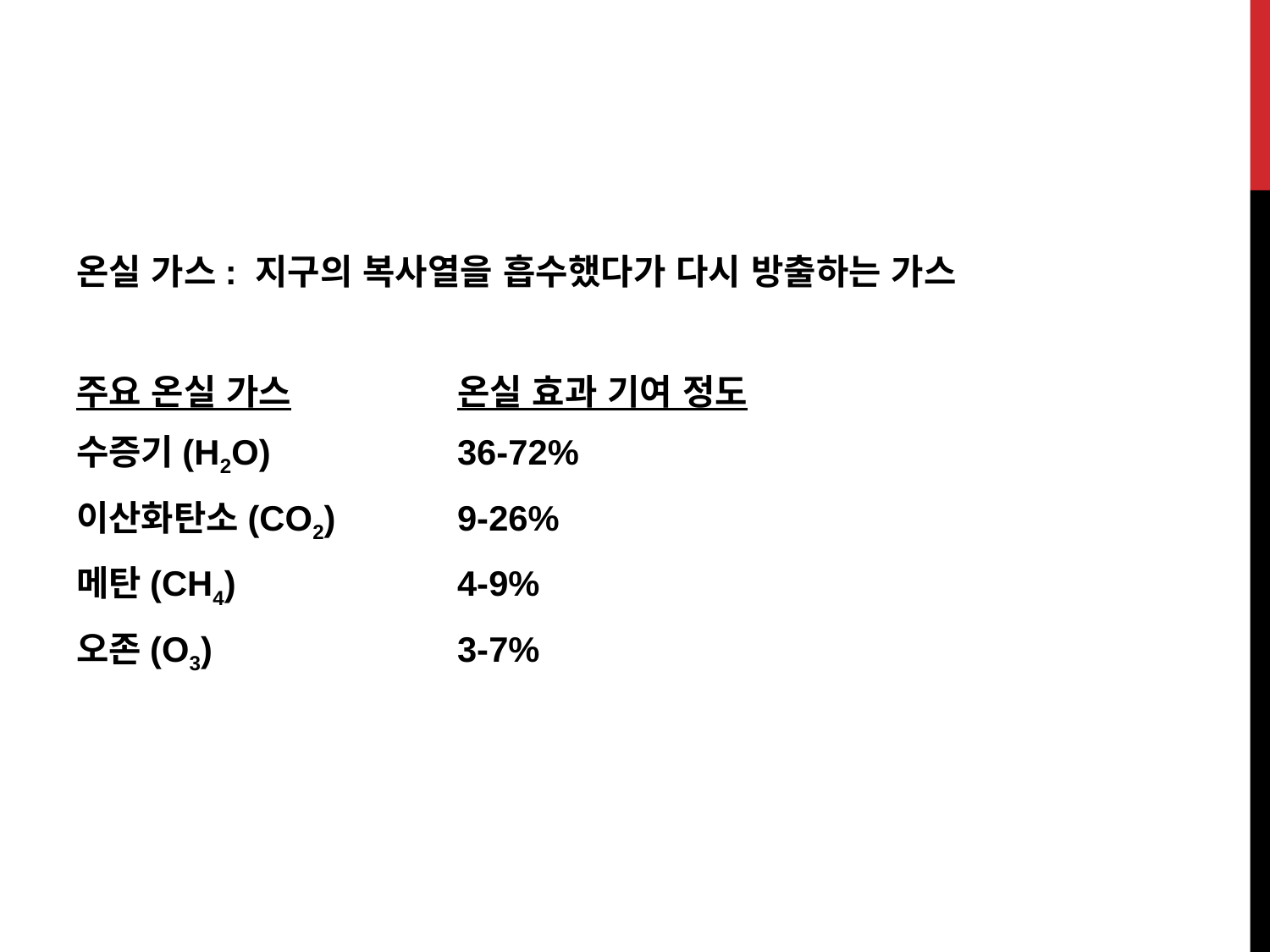

온실 가스: 지구의 복사열을 흡수했다가 다시 방출하는 가스

주요 온실 가스		온실 효과 기여 정도
수증기(H2O)		36-72%
이산화탄소(CO2)    	9-26%
메탄(CH4)		4-9%
오존(O3)		3-7%